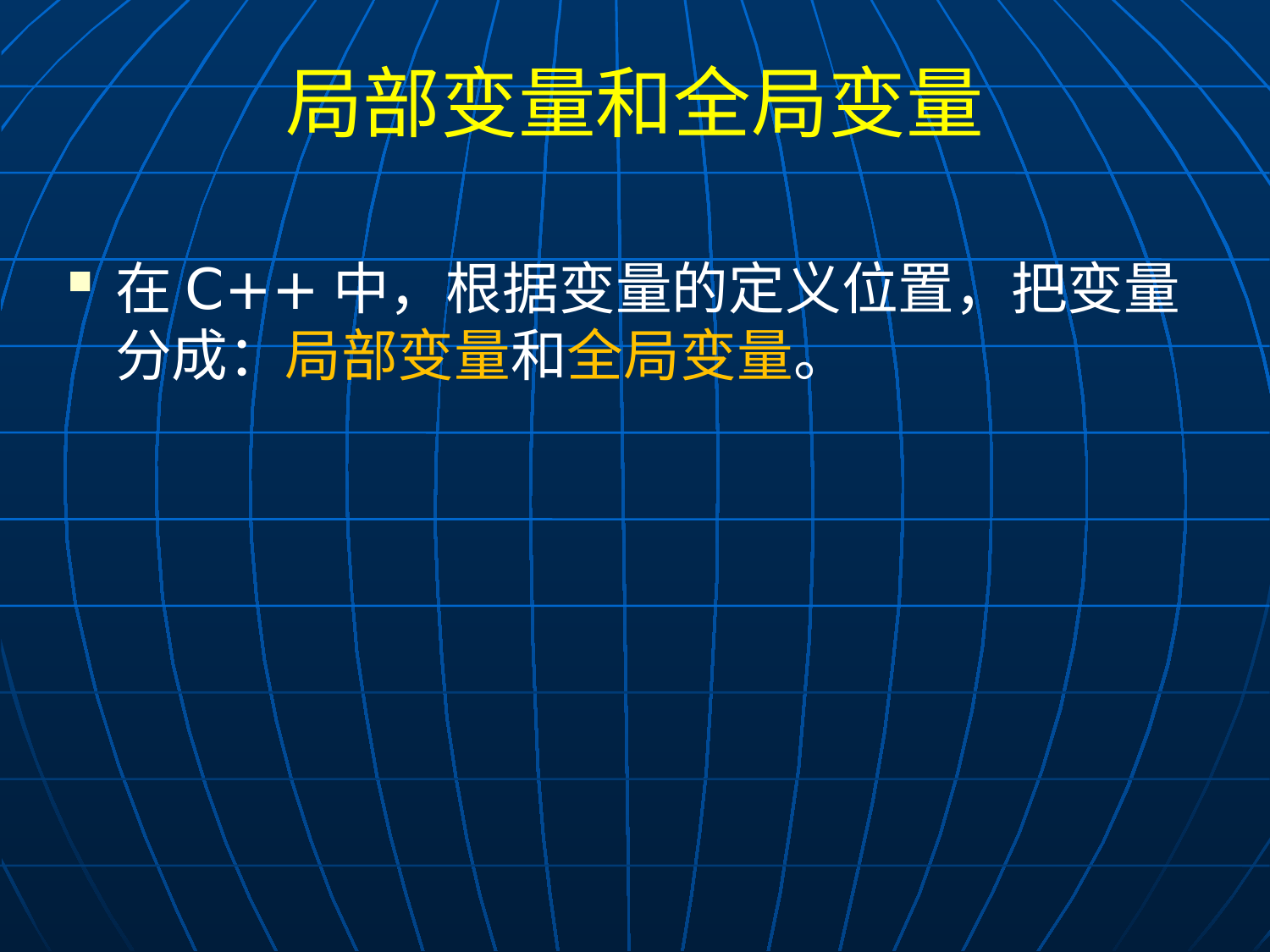

# 局部变量和全局变量
在C++中，根据变量的定义位置，把变量分成：局部变量和全局变量。